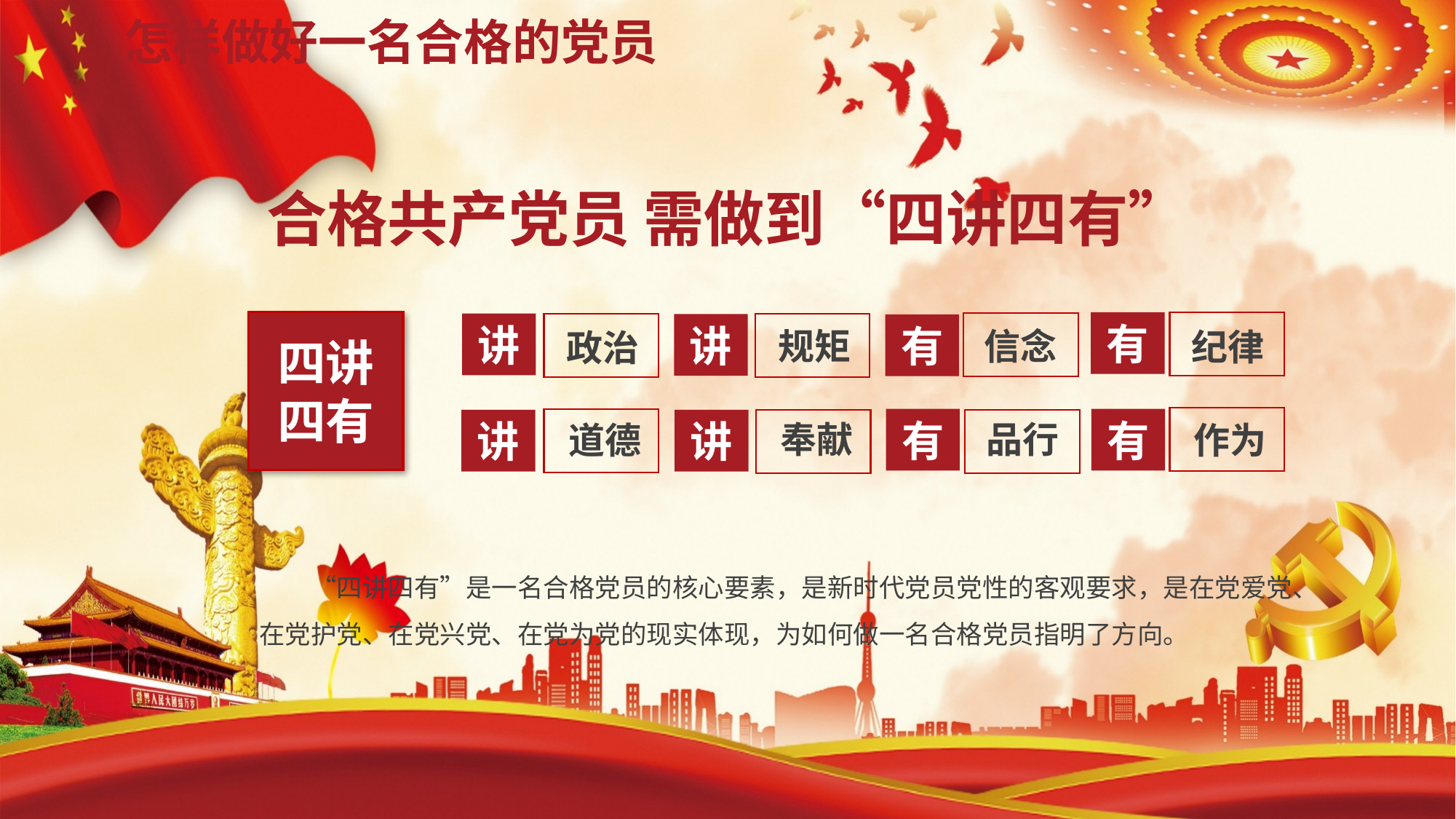

# 怎样做好一名合格的党员
合格共产党员 需做到“四讲四有”
四讲
四有

有

讲

讲

有
信念
规矩
纪律
政治

有
有
讲
讲

品行
奉献
作为
道德
　　“四讲四有”是一名合格党员的核心要素，是新时代党员党性的客观要求，是在党爱党、在党护党、在党兴党、在党为党的现实体现，为如何做一名合格党员指明了方向。